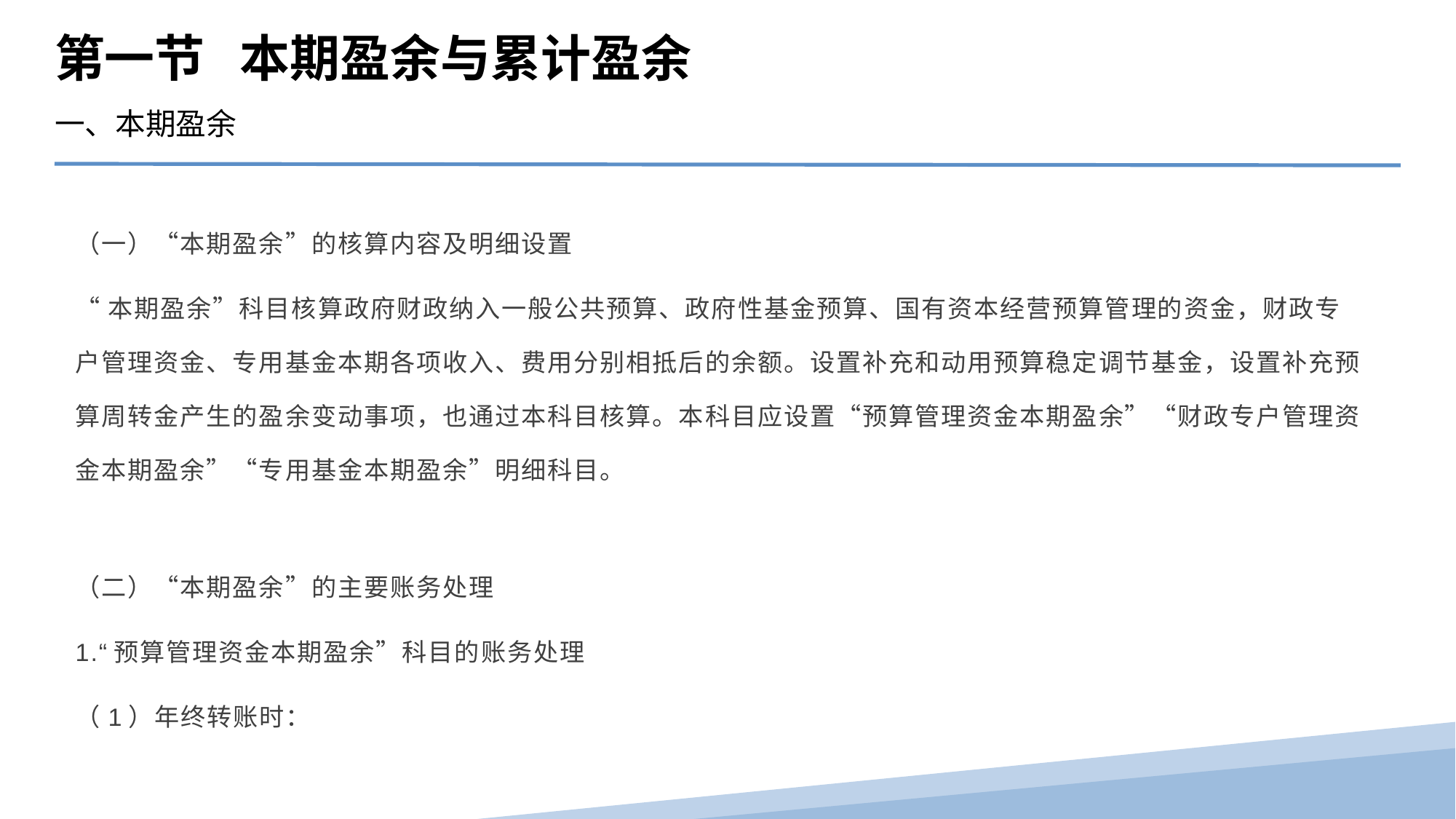

第一节   本期盈余与累计盈余
一、本期盈余
（一）“本期盈余”的核算内容及明细设置
“本期盈余”科目核算政府财政纳入一般公共预算、政府性基金预算、国有资本经营预算管理的资金，财政专户管理资金、专用基金本期各项收入、费用分别相抵后的余额。设置补充和动用预算稳定调节基金，设置补充预算周转金产生的盈余变动事项，也通过本科目核算。本科目应设置“预算管理资金本期盈余”“财政专户管理资金本期盈余”“专用基金本期盈余”明细科目。

（二）“本期盈余”的主要账务处理
1.“预算管理资金本期盈余”科目的账务处理
（1）年终转账时：